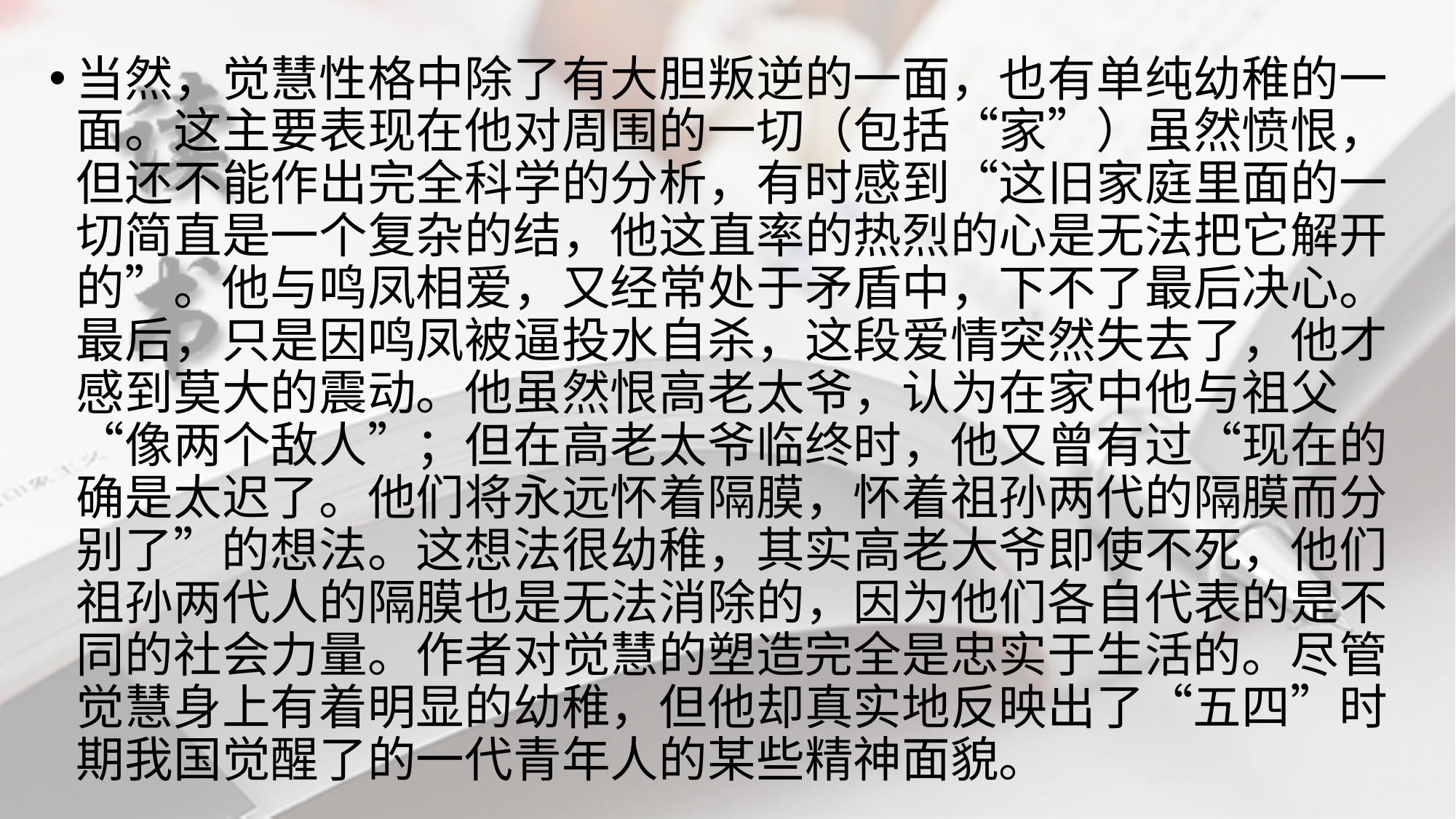

当然，觉慧性格中除了有大胆叛逆的一面，也有单纯幼稚的一面。这主要表现在他对周围的一切（包括“家”）虽然愤恨，但还不能作出完全科学的分析，有时感到“这旧家庭里面的一切简直是一个复杂的结，他这直率的热烈的心是无法把它解开的”。他与鸣凤相爱，又经常处于矛盾中，下不了最后决心。最后，只是因鸣凤被逼投水自杀，这段爱情突然失去了，他才感到莫大的震动。他虽然恨高老太爷，认为在家中他与祖父“像两个敌人”；但在高老太爷临终时，他又曾有过“现在的确是太迟了。他们将永远怀着隔膜，怀着祖孙两代的隔膜而分别了”的想法。这想法很幼稚，其实高老大爷即使不死，他们祖孙两代人的隔膜也是无法消除的，因为他们各自代表的是不同的社会力量。作者对觉慧的塑造完全是忠实于生活的。尽管觉慧身上有着明显的幼稚，但他却真实地反映出了“五四”时期我国觉醒了的一代青年人的某些精神面貌。